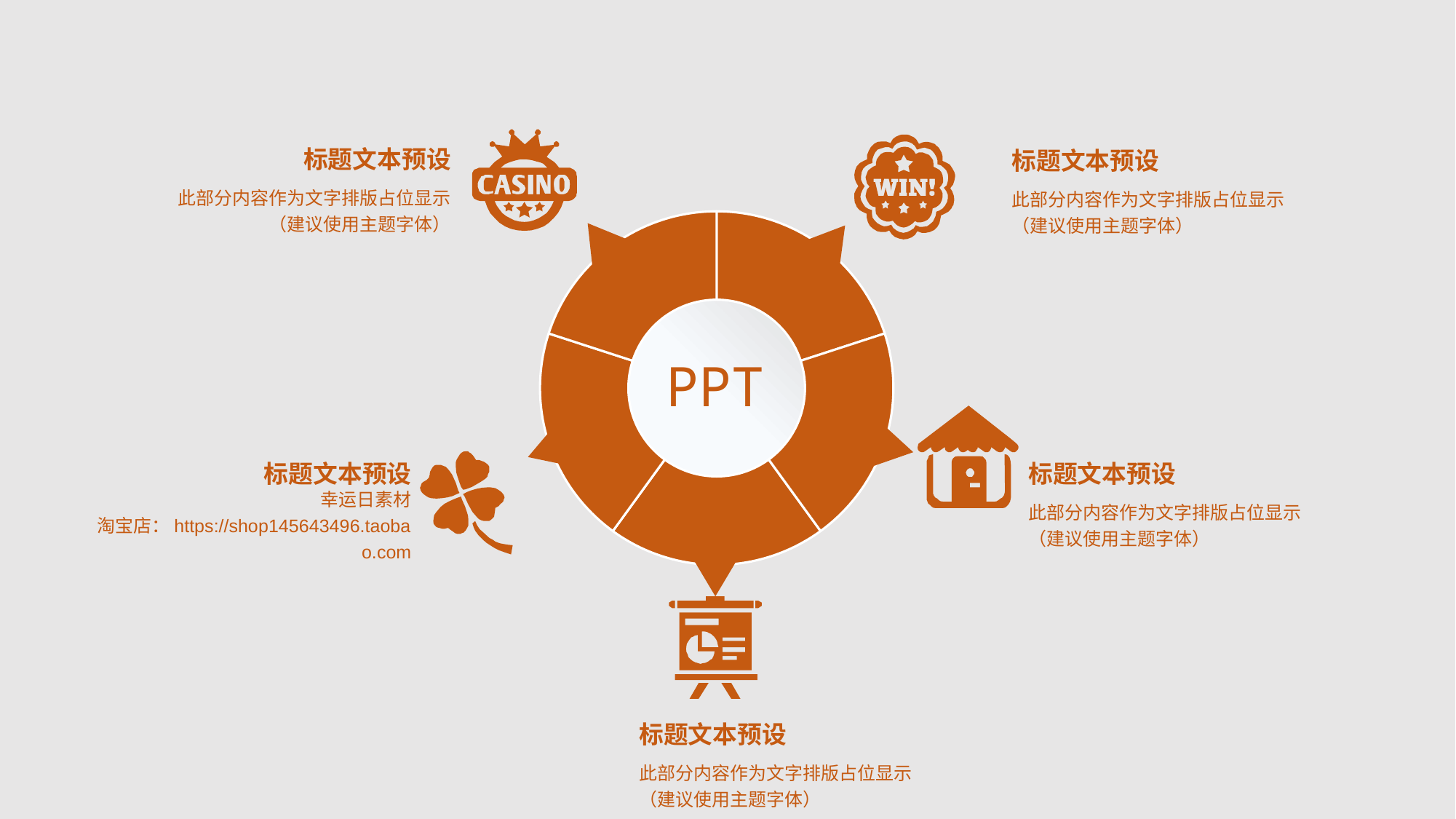

### Chart

| Category | 销售额 |
|---|---|
|  | 20.0 |
|  | 20.0 |
|  | 20.0 |
| 第四季度 | 20.0 |
标题文本预设
此部分内容作为文字排版占位显示
（建议使用主题字体）

标题文本预设
此部分内容作为文字排版占位显示
（建议使用主题字体）

PPT

标题文本预设
此部分内容作为文字排版占位显示
（建议使用主题字体）

标题文本预设
幸运日素材 淘宝店：https://shop145643496.taobao.com

标题文本预设
此部分内容作为文字排版占位显示
（建议使用主题字体）